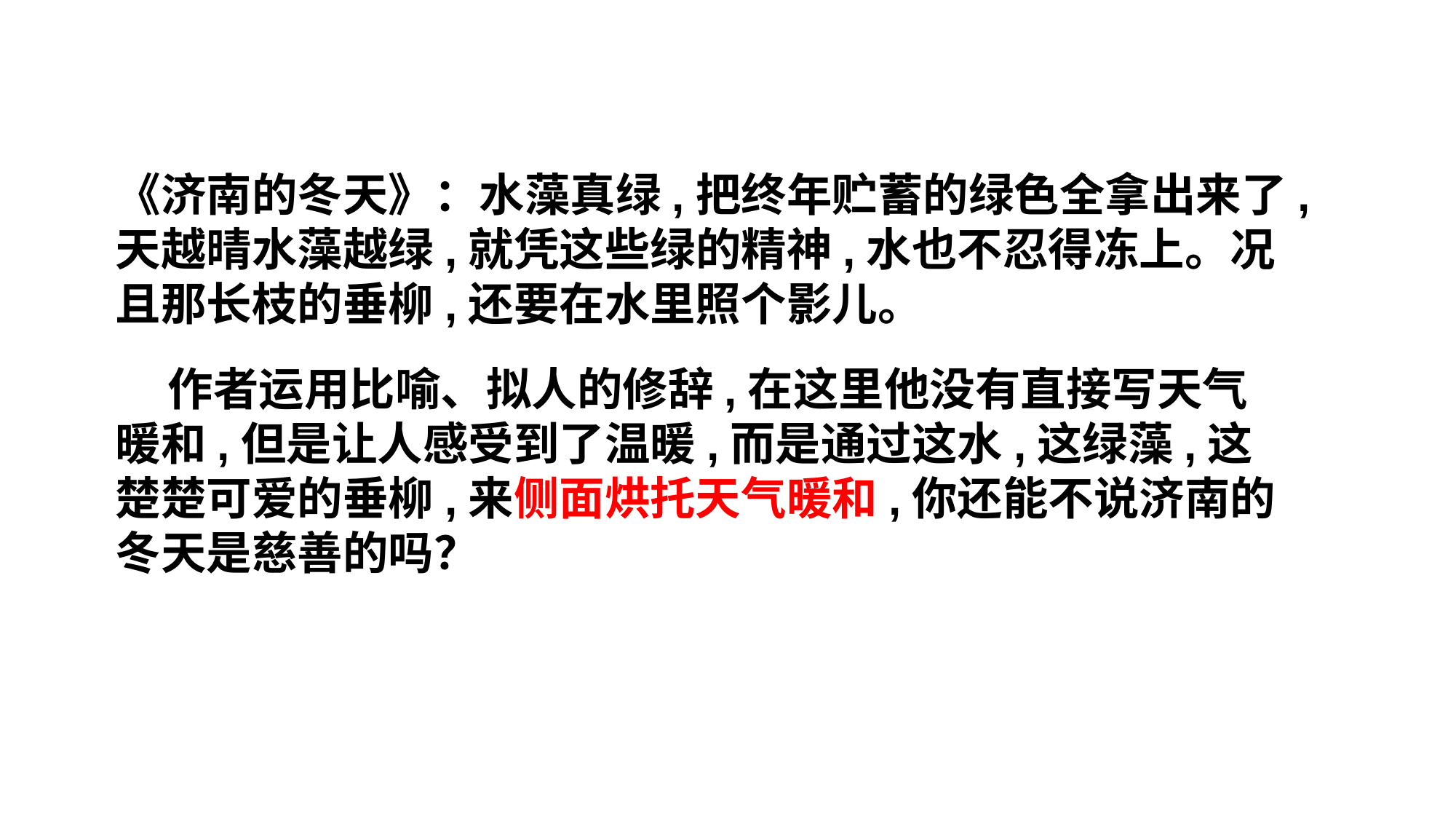

《济南的冬天》：水藻真绿,把终年贮蓄的绿色全拿出来了,天越晴水藻越绿,就凭这些绿的精神,水也不忍得冻上。况且那长枝的垂柳,还要在水里照个影儿。
    作者运用比喻、拟人的修辞,在这里他没有直接写天气暖和,但是让人感受到了温暖,而是通过这水,这绿藻,这楚楚可爱的垂柳,来侧面烘托天气暖和,你还能不说济南的冬天是慈善的吗？